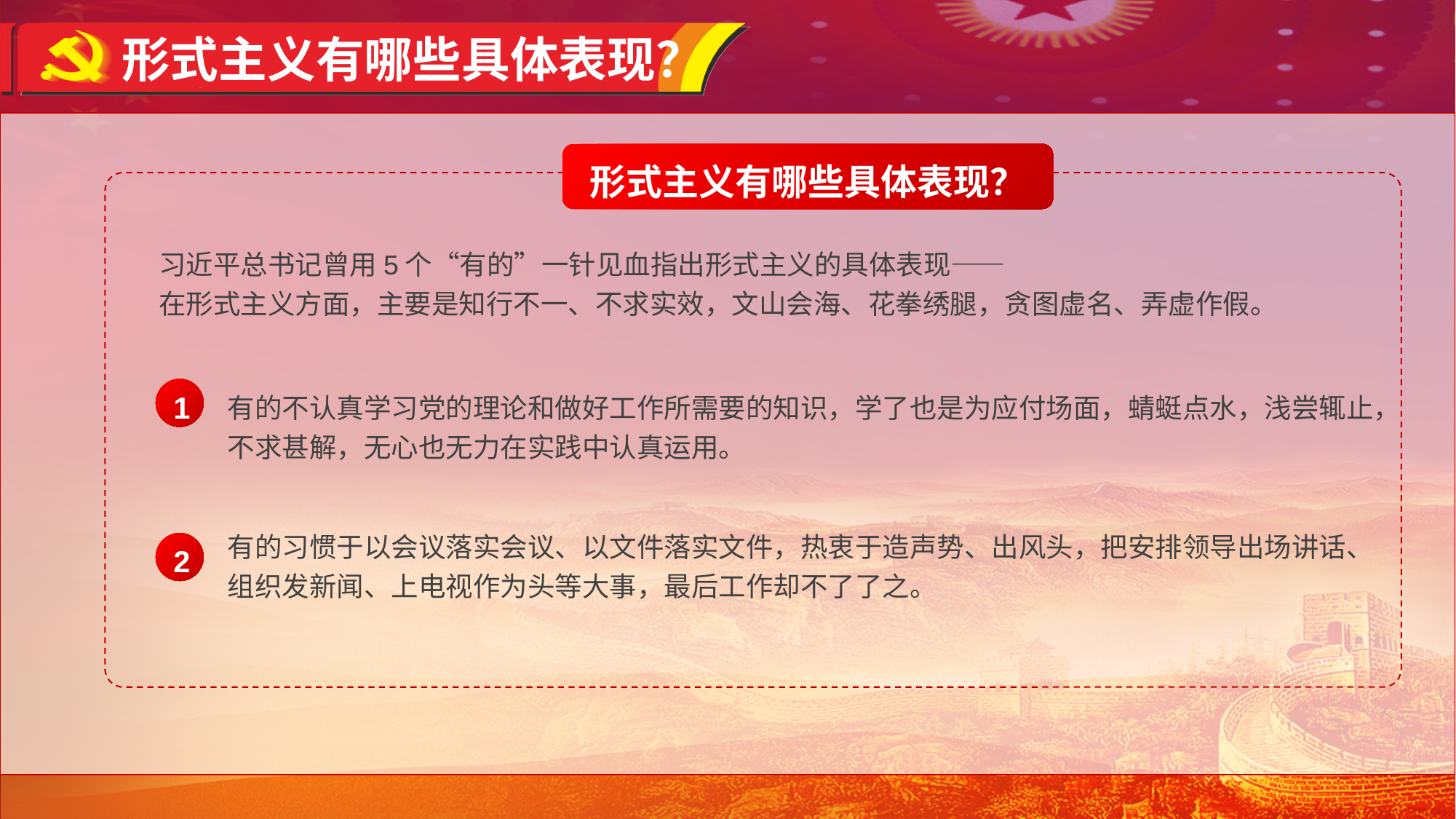

形式主义有哪些具体表现？
形式主义有哪些具体表现？

习近平总书记曾用5个“有的”一针见血指出形式主义的具体表现——
在形式主义方面，主要是知行不一、不求实效，文山会海、花拳绣腿，贪图虚名、弄虚作假。
有的不认真学习党的理论和做好工作所需要的知识，学了也是为应付场面，蜻蜓点水，浅尝辄止，不求甚解，无心也无力在实践中认真运用。
1
有的习惯于以会议落实会议、以文件落实文件，热衷于造声势、出风头，把安排领导出场讲话、组织发新闻、上电视作为头等大事，最后工作却不了了之。
2